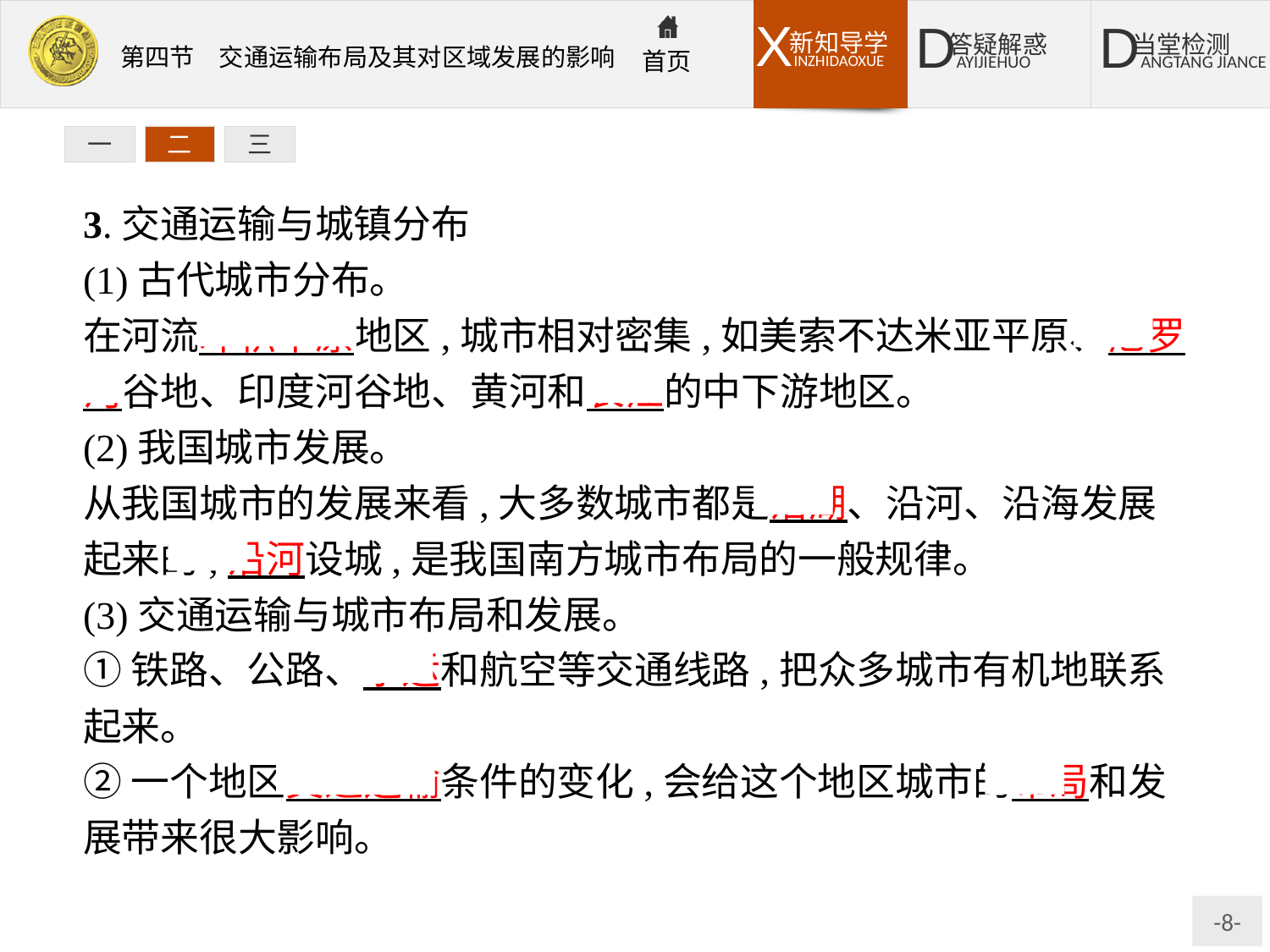

一
二
三
3.交通运输与城镇分布
(1)古代城市分布。
在河流冲积平原地区,城市相对密集,如美索不达米亚平原、尼罗河谷地、印度河谷地、黄河和长江的中下游地区。
(2)我国城市发展。
从我国城市的发展来看,大多数城市都是沿湖、沿河、沿海发展起来的,沿河设城,是我国南方城市布局的一般规律。
(3)交通运输与城市布局和发展。
①铁路、公路、水运和航空等交通线路,把众多城市有机地联系起来。
②一个地区交通运输条件的变化,会给这个地区城市的布局和发展带来很大影响。